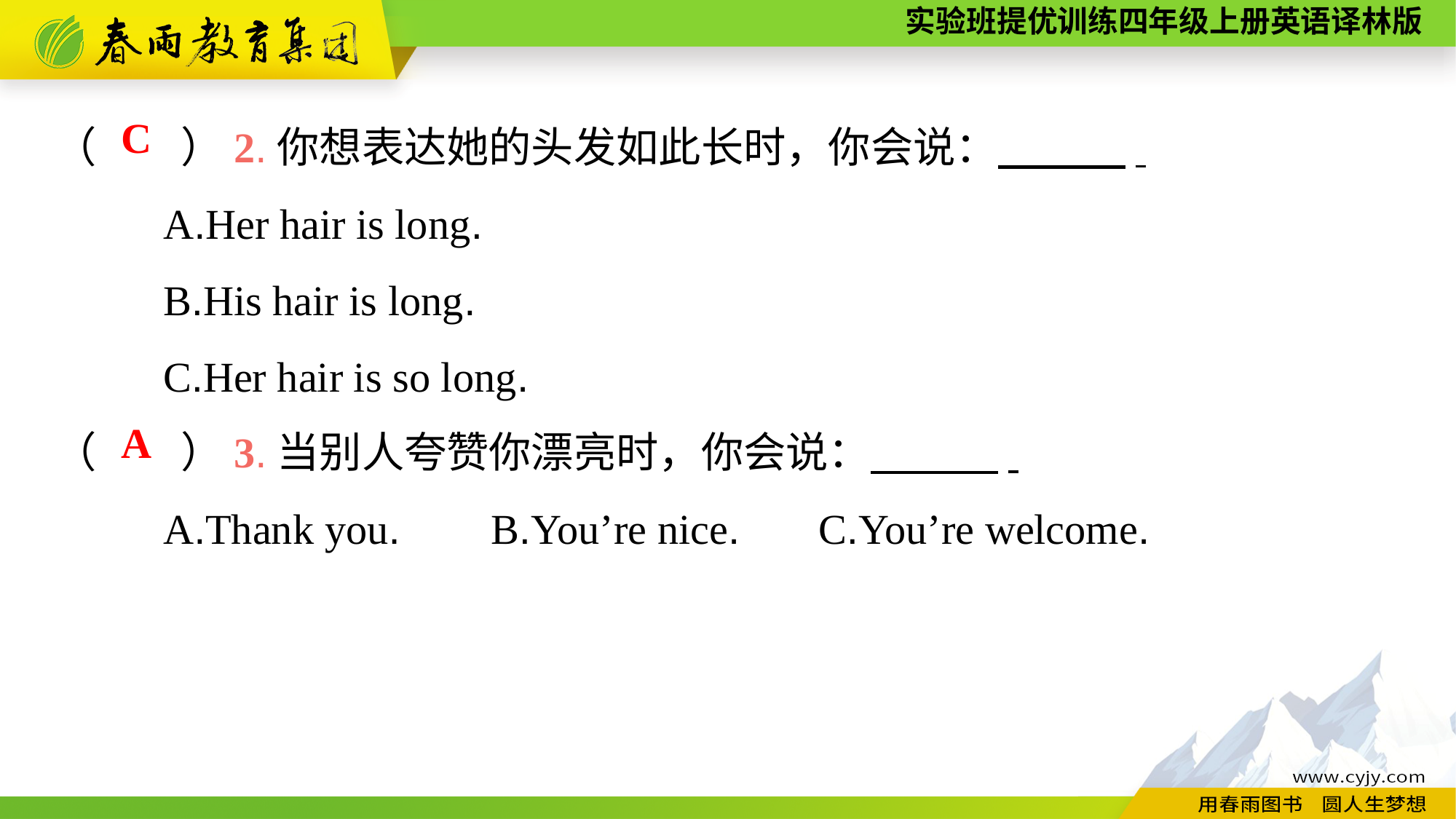

（　　）2.你想表达她的头发如此长时，你会说：　　　.
	A.Her hair is long.
	B.His hair is long.
	C.Her hair is so long.
（　　）3.当别人夸赞你漂亮时，你会说：　　　.
	A.Thank you.	B.You’re nice.	C.You’re welcome.
C
A